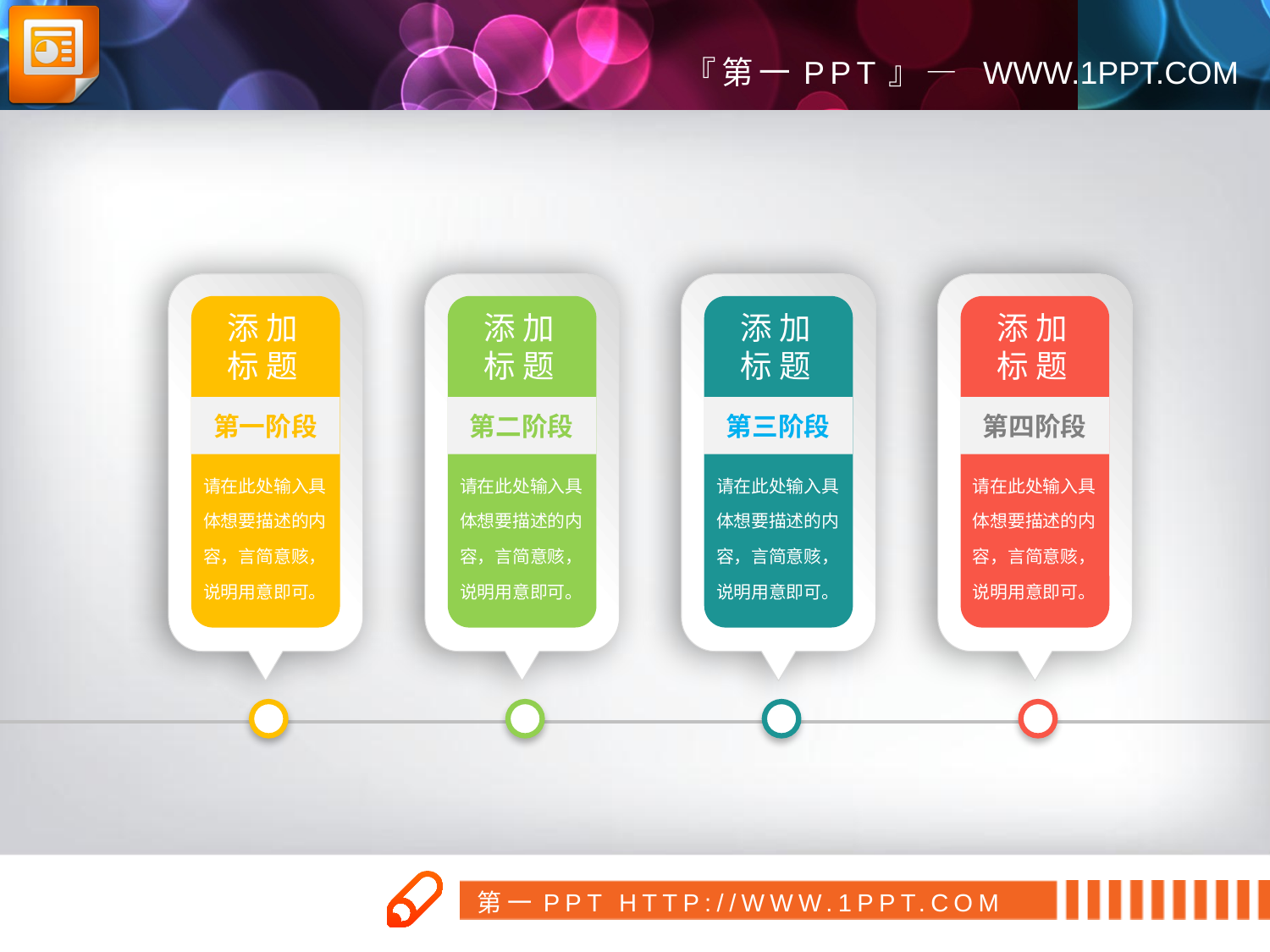

添 加标 题
第一阶段
请在此处输入具体想要描述的内容，言简意赅，说明用意即可。

添 加标 题
第二阶段
请在此处输入具体想要描述的内容，言简意赅，说明用意即可。

添 加标 题
第三阶段
请在此处输入具体想要描述的内容，言简意赅，说明用意即可。

添 加标 题
第四阶段
请在此处输入具体想要描述的内容，言简意赅，说明用意即可。